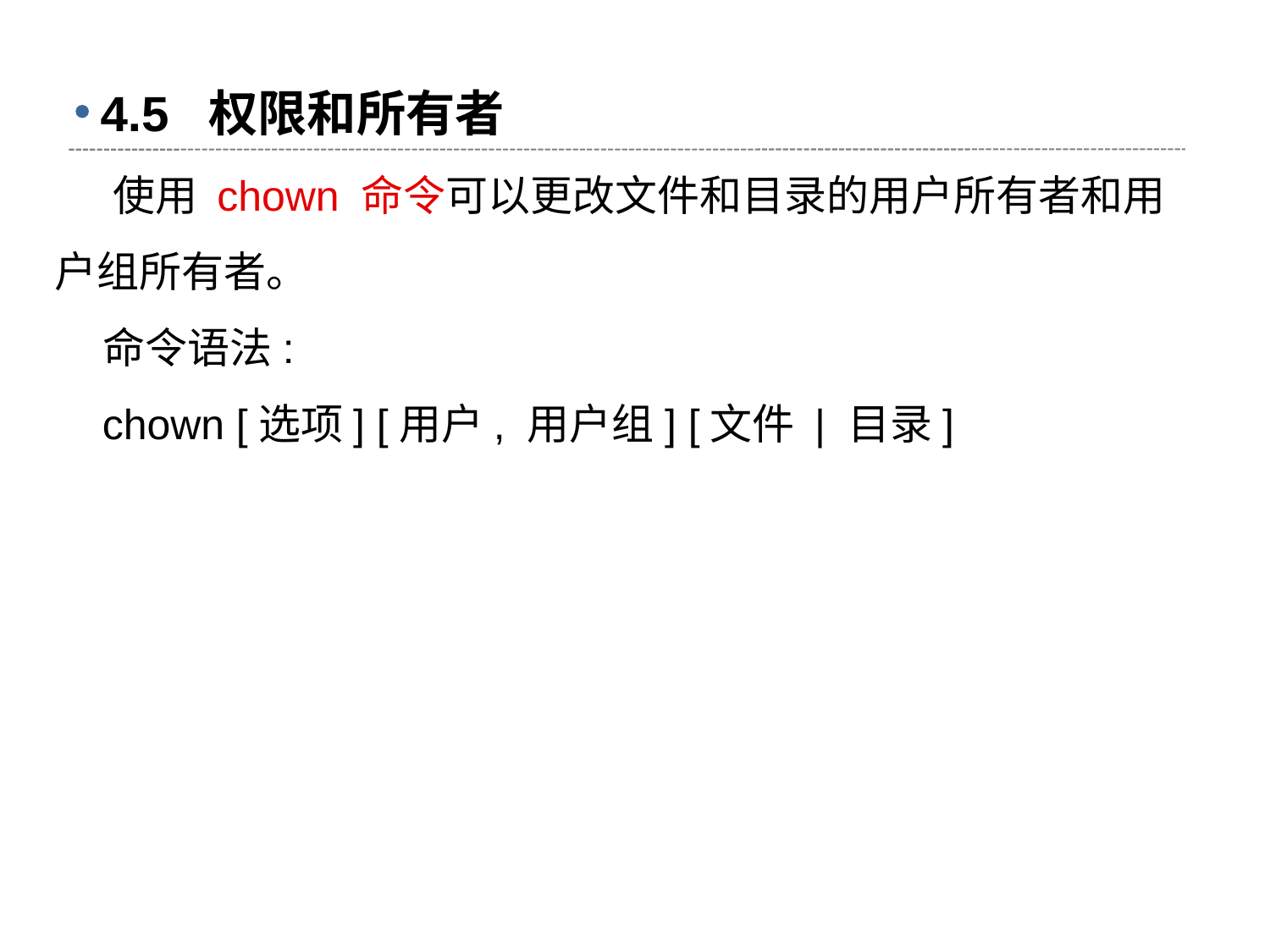

# 4.5  权限和所有者
     使用 chown 命令可以更改文件和目录的用户所有者和用户组所有者。
    命令语法:
    chown [选项] [用户, 用户组] [文件 | 目录]